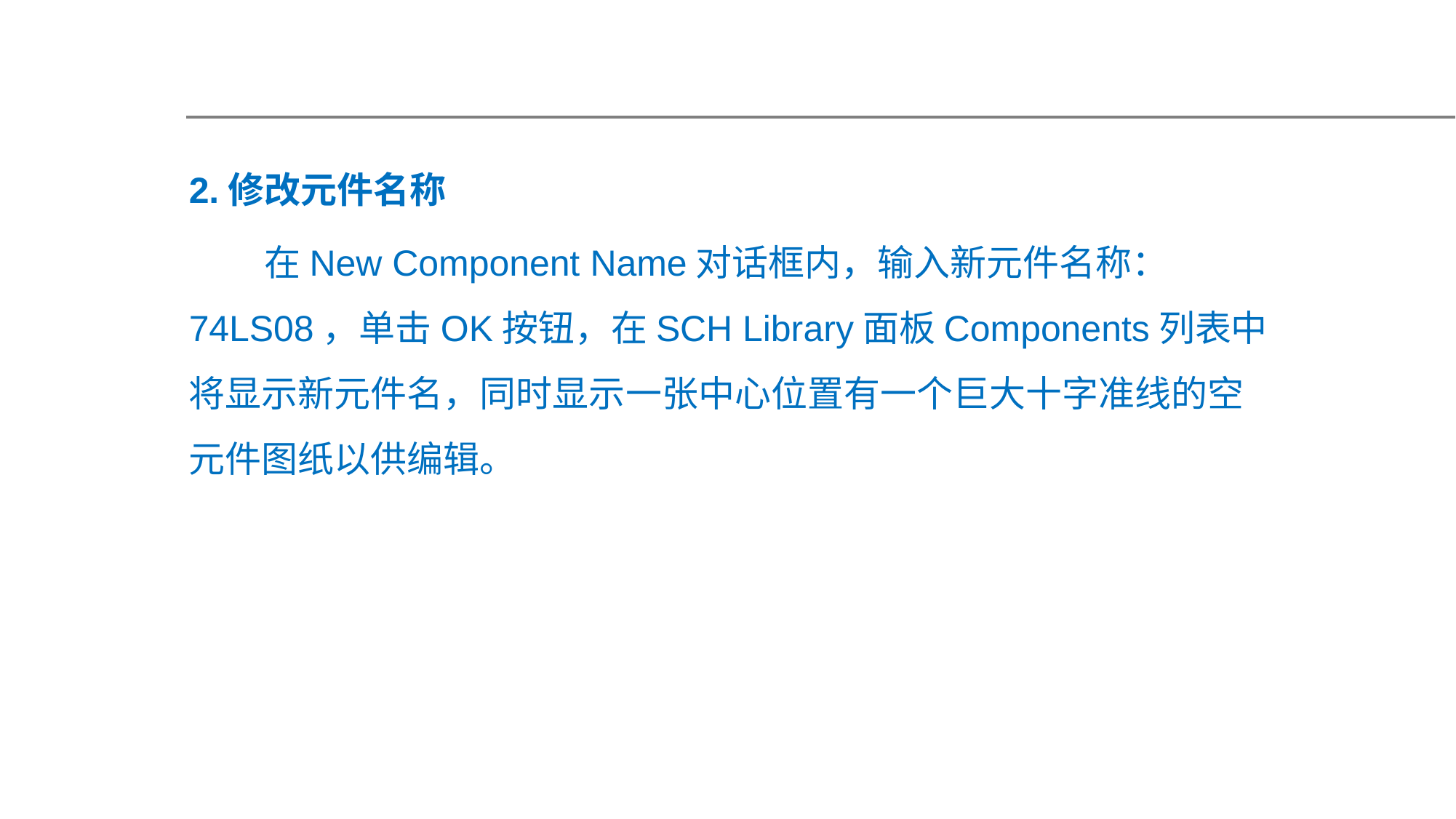

2.修改元件名称
在New Component Name对话框内，输入新元件名称：74LS08，单击OK按钮，在SCH Library面板Components列表中将显示新元件名，同时显示一张中心位置有一个巨大十字准线的空元件图纸以供编辑。